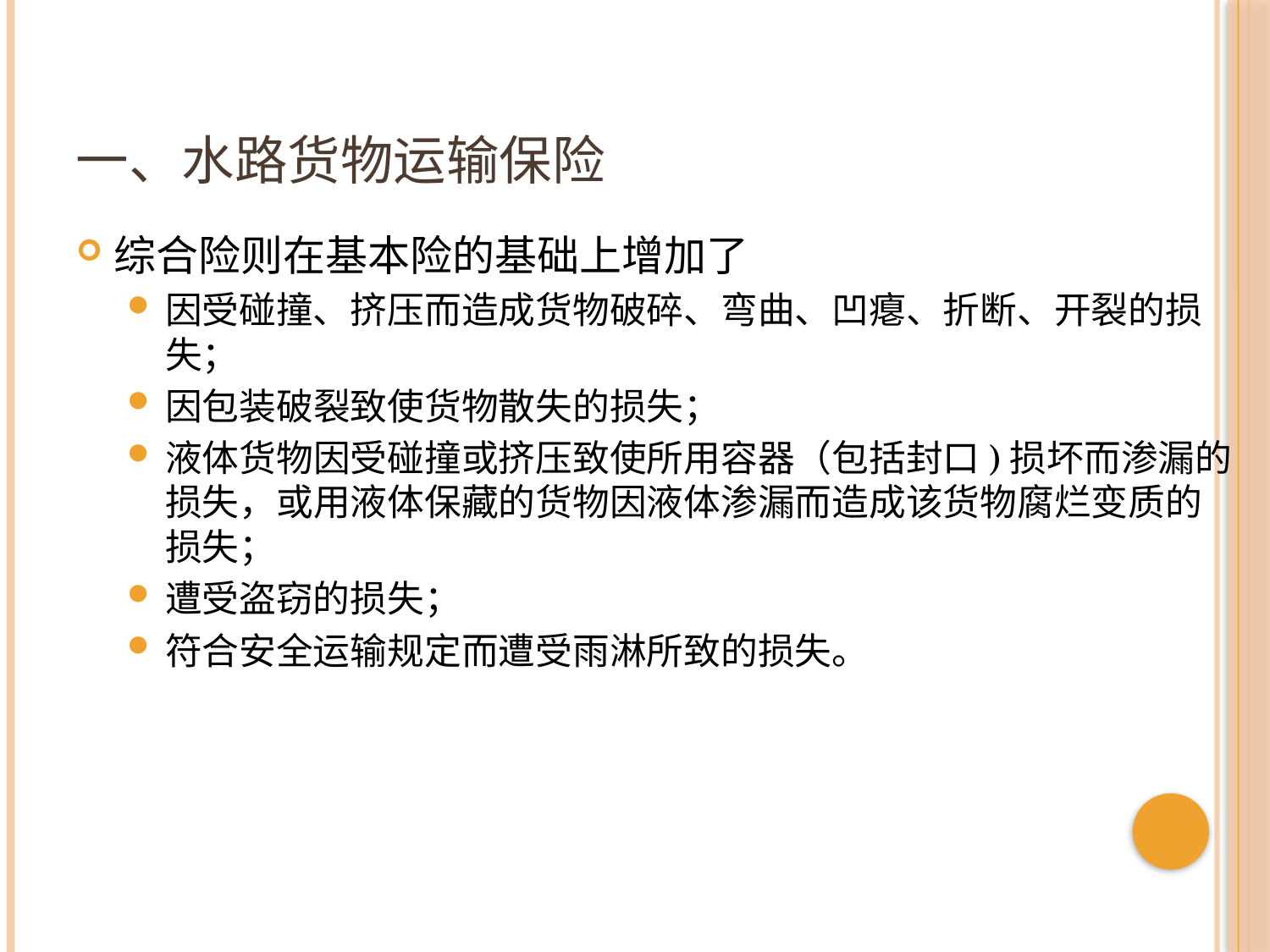

# 一、水路货物运输保险
综合险则在基本险的基础上增加了
因受碰撞、挤压而造成货物破碎、弯曲、凹瘪、折断、开裂的损失；
因包装破裂致使货物散失的损失；
液体货物因受碰撞或挤压致使所用容器（包括封口)损坏而渗漏的损失，或用液体保藏的货物因液体渗漏而造成该货物腐烂变质的损失；
遭受盗窃的损失；
符合安全运输规定而遭受雨淋所致的损失。